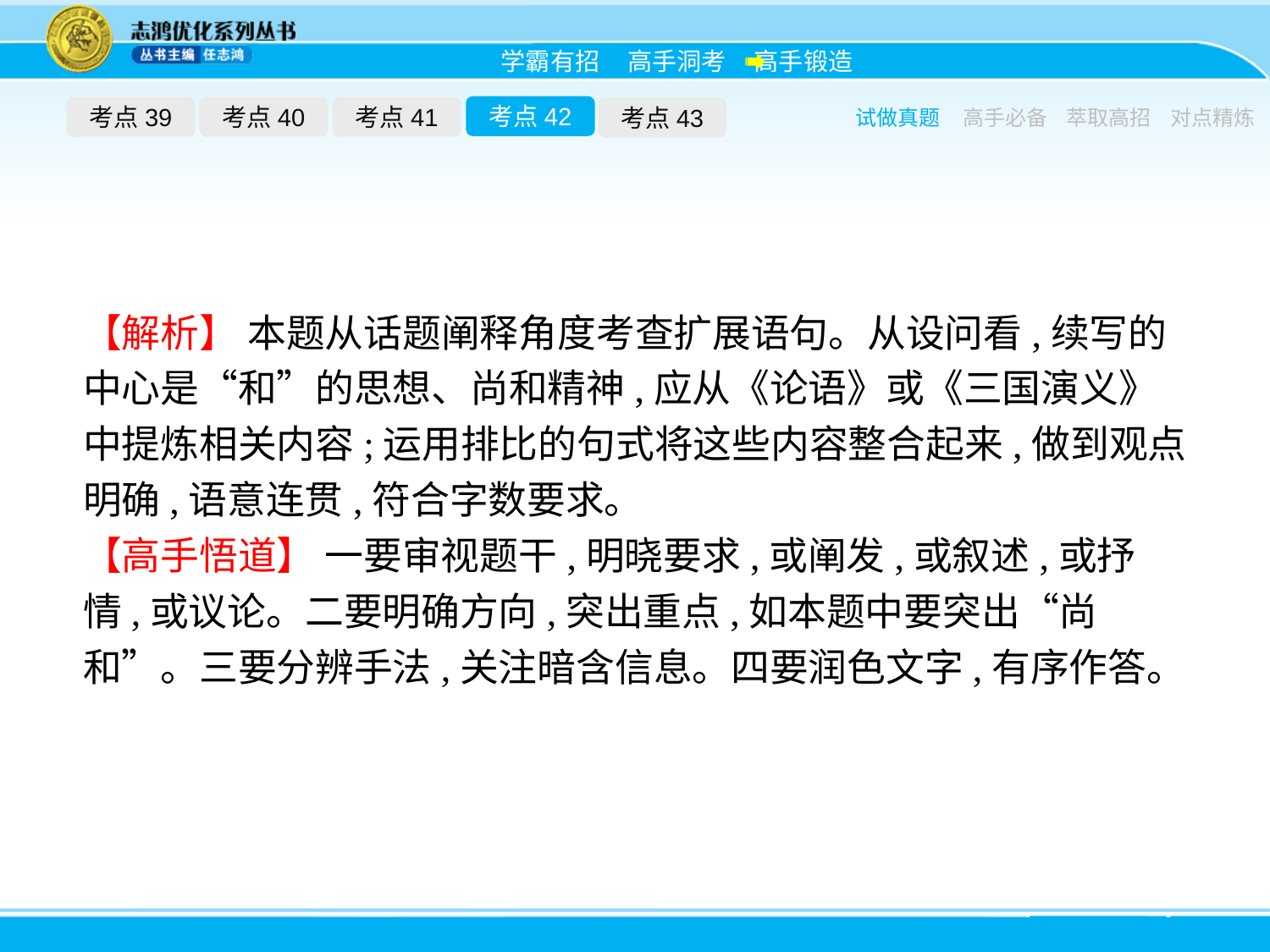

考点42
考点39
考点40
考点41
考点43
试做真题
高手必备
萃取高招
对点精炼
【解析】 本题从话题阐释角度考查扩展语句。从设问看,续写的中心是“和”的思想、尚和精神,应从《论语》或《三国演义》中提炼相关内容;运用排比的句式将这些内容整合起来,做到观点明确,语意连贯,符合字数要求。
【高手悟道】 一要审视题干,明晓要求,或阐发,或叙述,或抒情,或议论。二要明确方向,突出重点,如本题中要突出“尚和”。三要分辨手法,关注暗含信息。四要润色文字,有序作答。